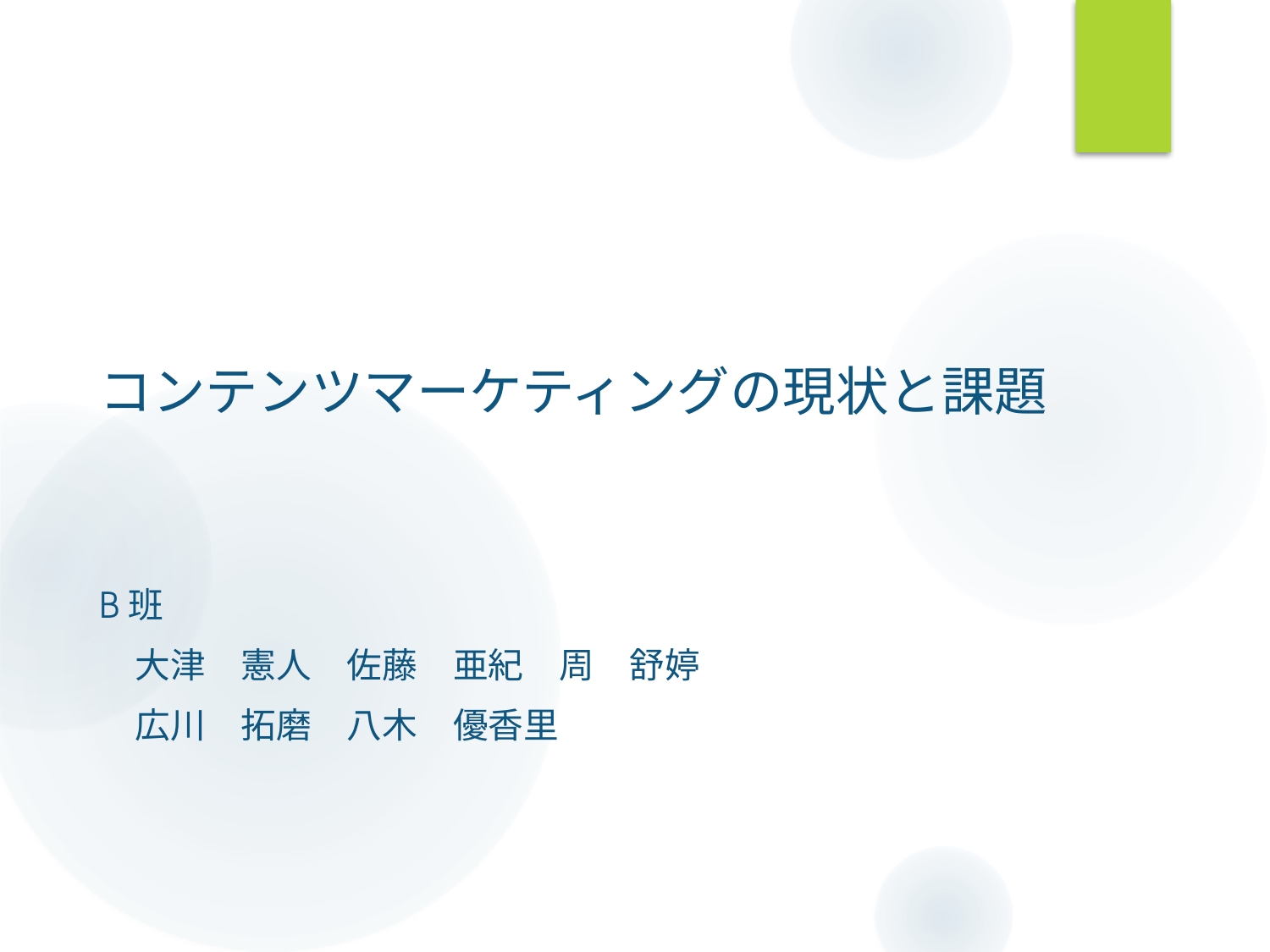

# コンテンツマーケティングの現状と課題
B班
　大津　憲人　佐藤　亜紀　周　舒婷
　広川　拓磨　八木　優香里